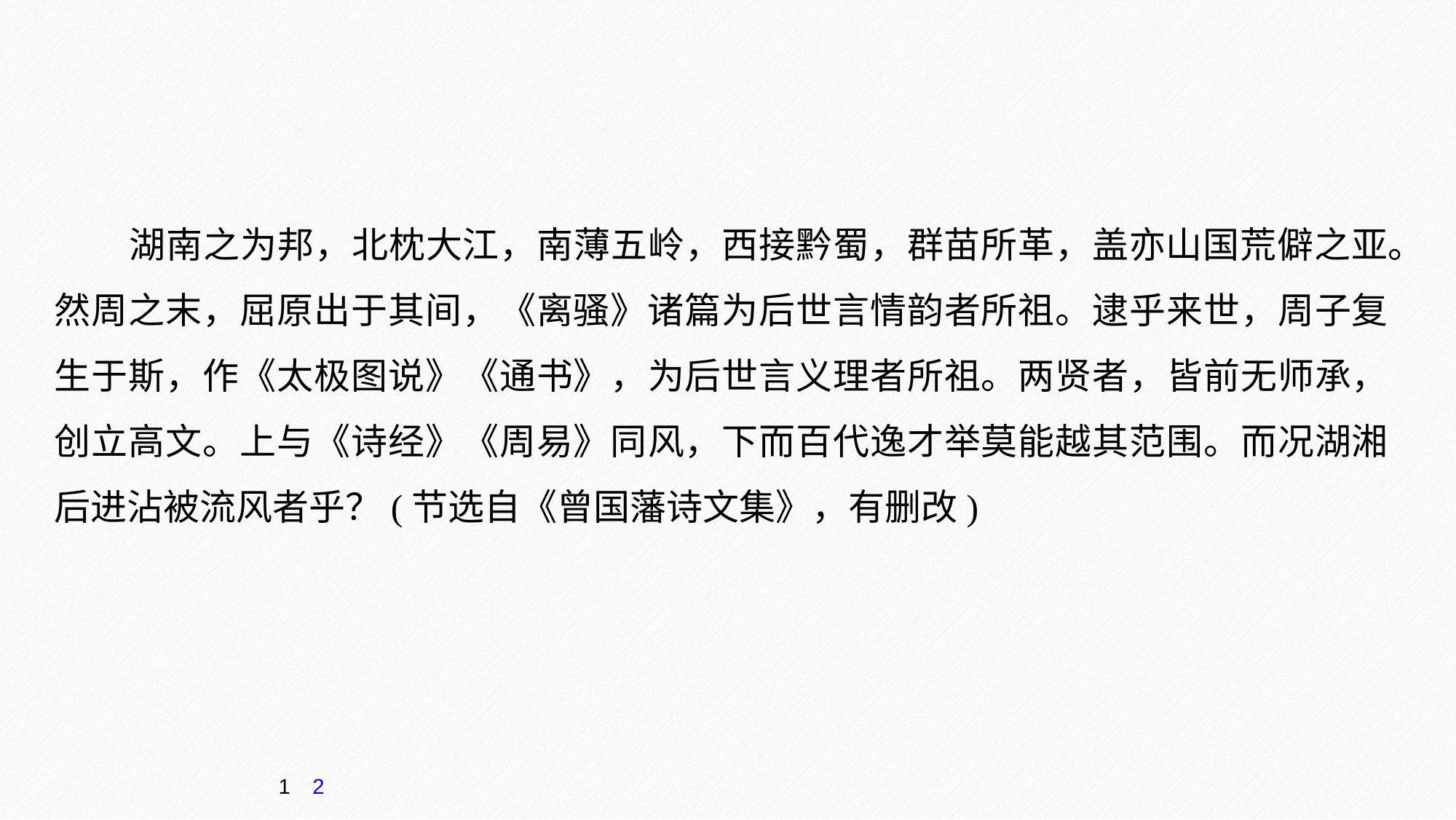

湖南之为邦，北枕大江，南薄五岭，西接黔蜀，群苗所革，盖亦山国荒僻之亚。然周之末，屈原出于其间，《离骚》诸篇为后世言情韵者所祖。逮乎来世，周子复生于斯，作《太极图说》《通书》，为后世言义理者所祖。两贤者，皆前无师承，创立高文。上与《诗经》《周易》同风，下而百代逸才举莫能越其范围。而况湖湘后进沾被流风者乎？(节选自《曾国藩诗文集》，有删改)
1
2